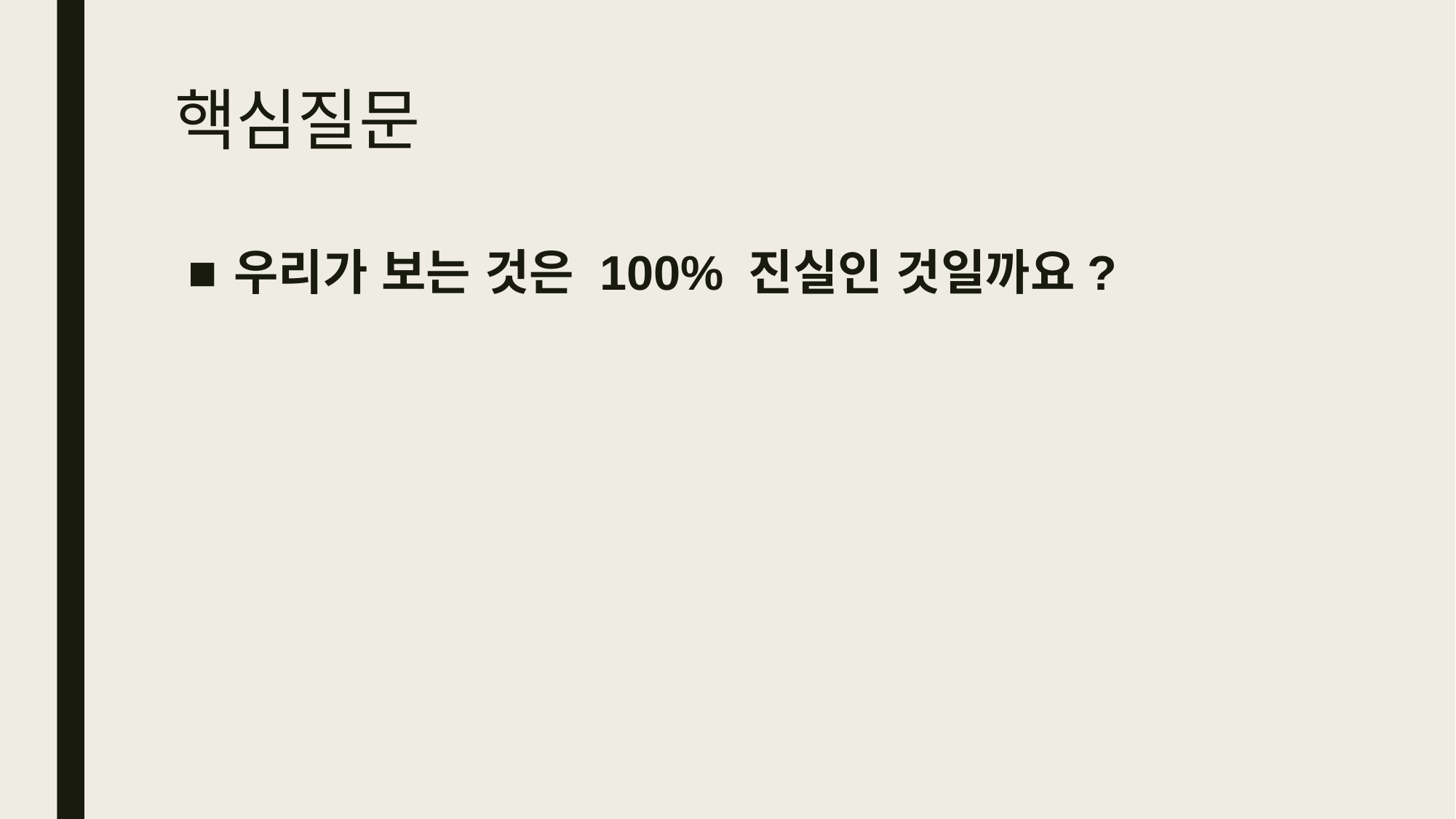

# 핵심질문
우리가 보는 것은 100% 진실인 것일까요?